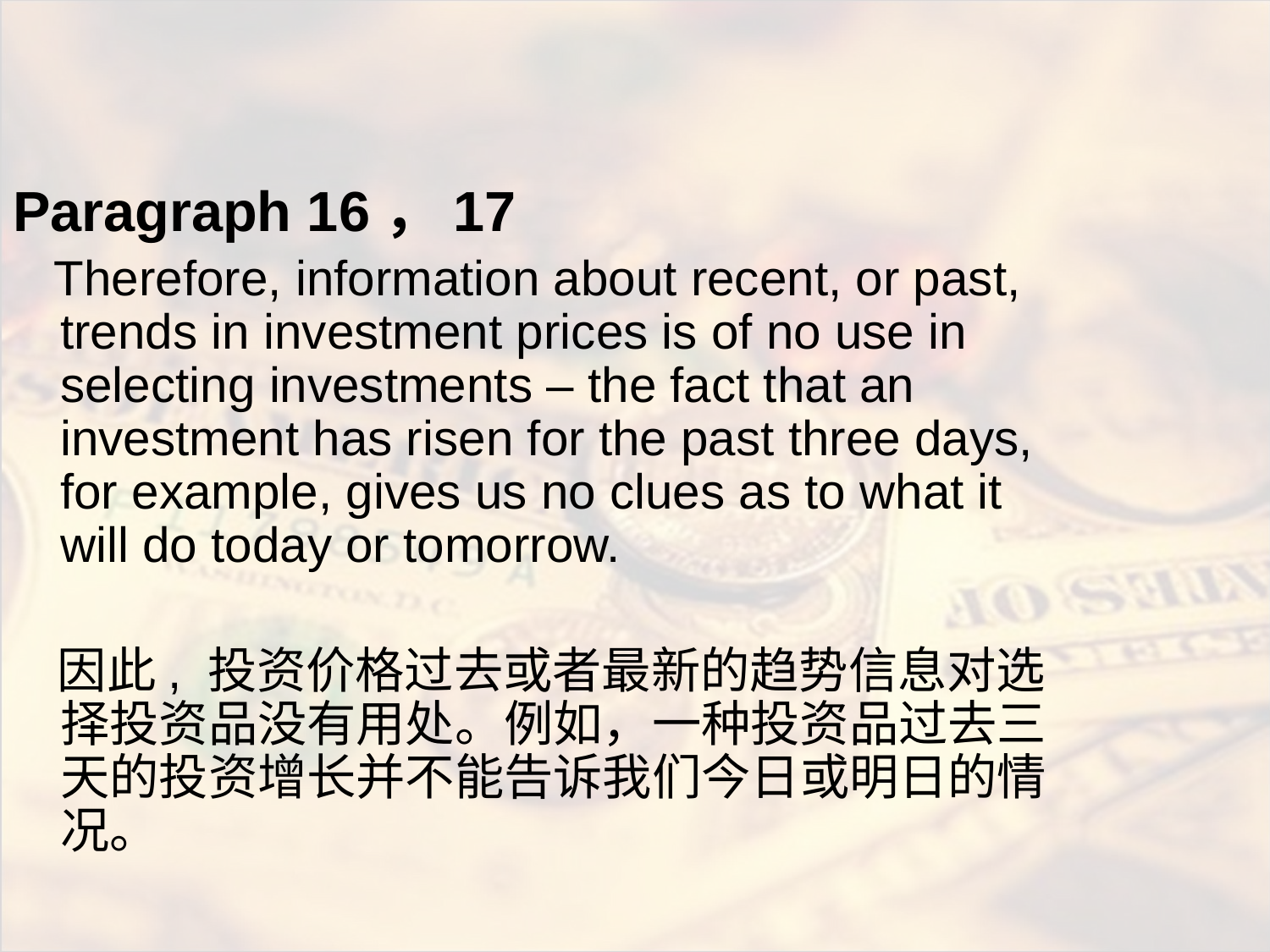

#
Paragraph 16，17
   Therefore, information about recent, or past, trends in investment prices is of no use in selecting investments – the fact that an investment has risen for the past three days, for example, gives us no clues as to what it will do today or tomorrow.

   因此, 投资价格过去或者最新的趋势信息对选择投资品没有用处。例如，一种投资品过去三天的投资增长并不能告诉我们今日或明日的情况。